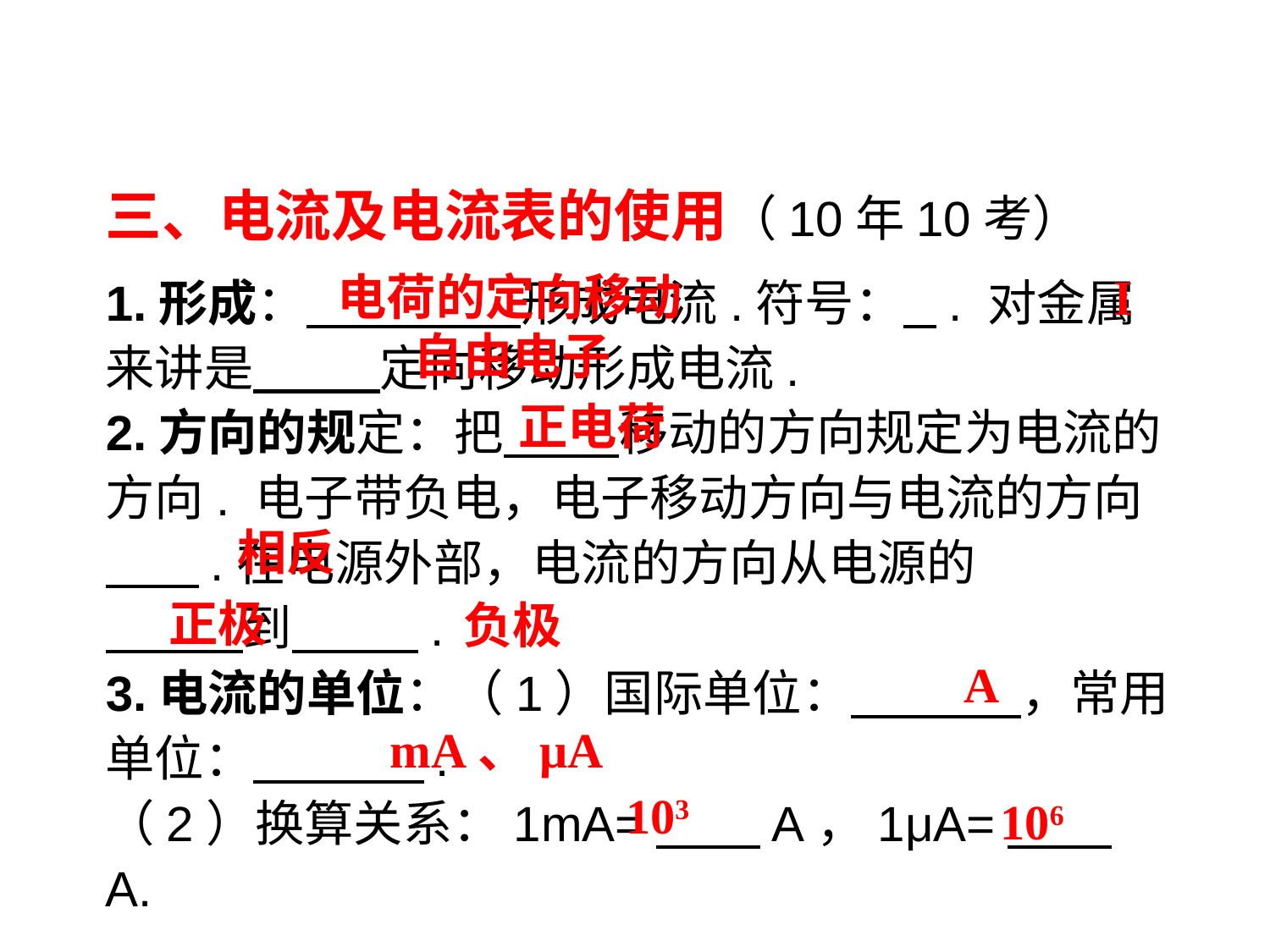

三、电流及电流表的使用（10年10考）
1.形成：　               形成电流.符号：   . 对金属来讲是　       定向移动形成电流.
2.方向的规定：把　      移动的方向规定为电流的方向. 电子带负电，电子移动方向与电流的方向　    .在电源外部，电流的方向从电源的
　        到　       .
3.电流的单位：（1）国际单位：　           ，常用单位：　           .
（2）换算关系：1mA=　     A，1μA=　      A.
电荷的定向移动
I
自由电子
正电荷
相反
正极
负极
A
mA、μA
103
106